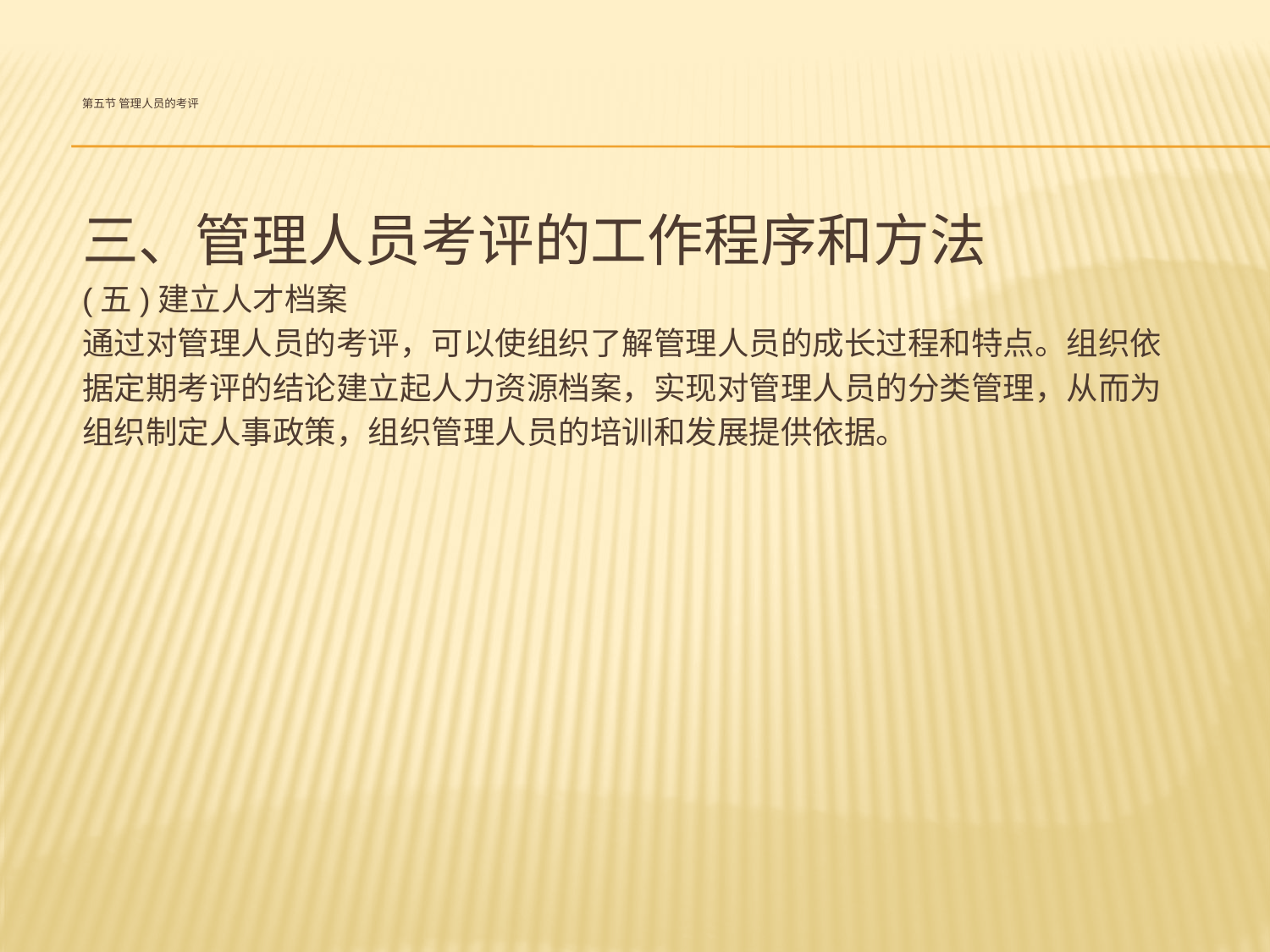

# 第五节 管理人员的考评
三、管理人员考评的工作程序和方法
(五)建立人才档案
通过对管理人员的考评，可以使组织了解管理人员的成长过程和特点。组织依
据定期考评的结论建立起人力资源档案，实现对管理人员的分类管理，从而为
组织制定人事政策，组织管理人员的培训和发展提供依据。